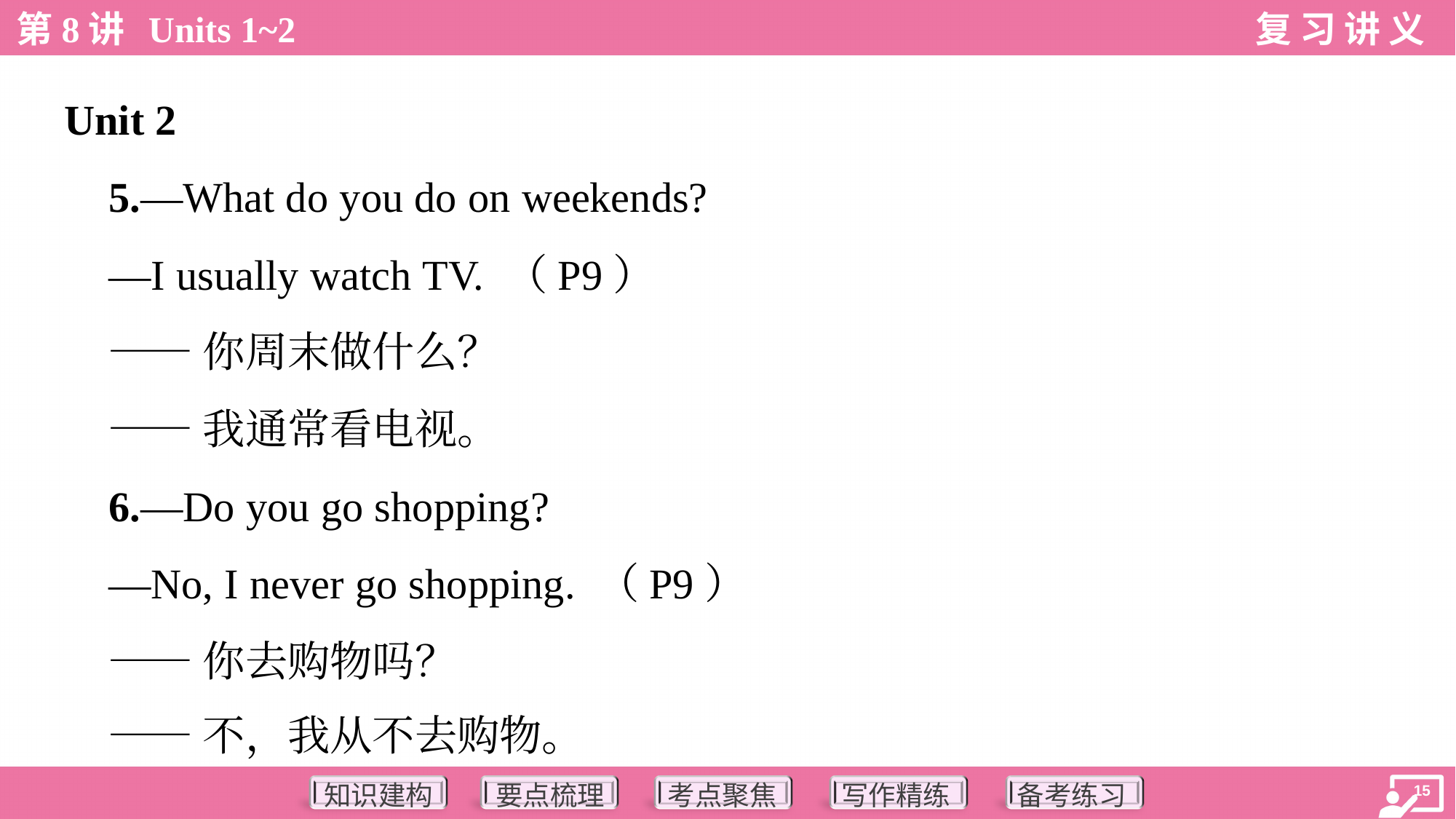

Unit 2
    5.—What do you do on weekends?
    —I usually watch TV. （P9）
    ——你周末做什么？
    ——我通常看电视。
    6.—Do you go shopping?
    —No, I never go shopping. （P9）
    ——你去购物吗？
    ——不，我从不去购物。